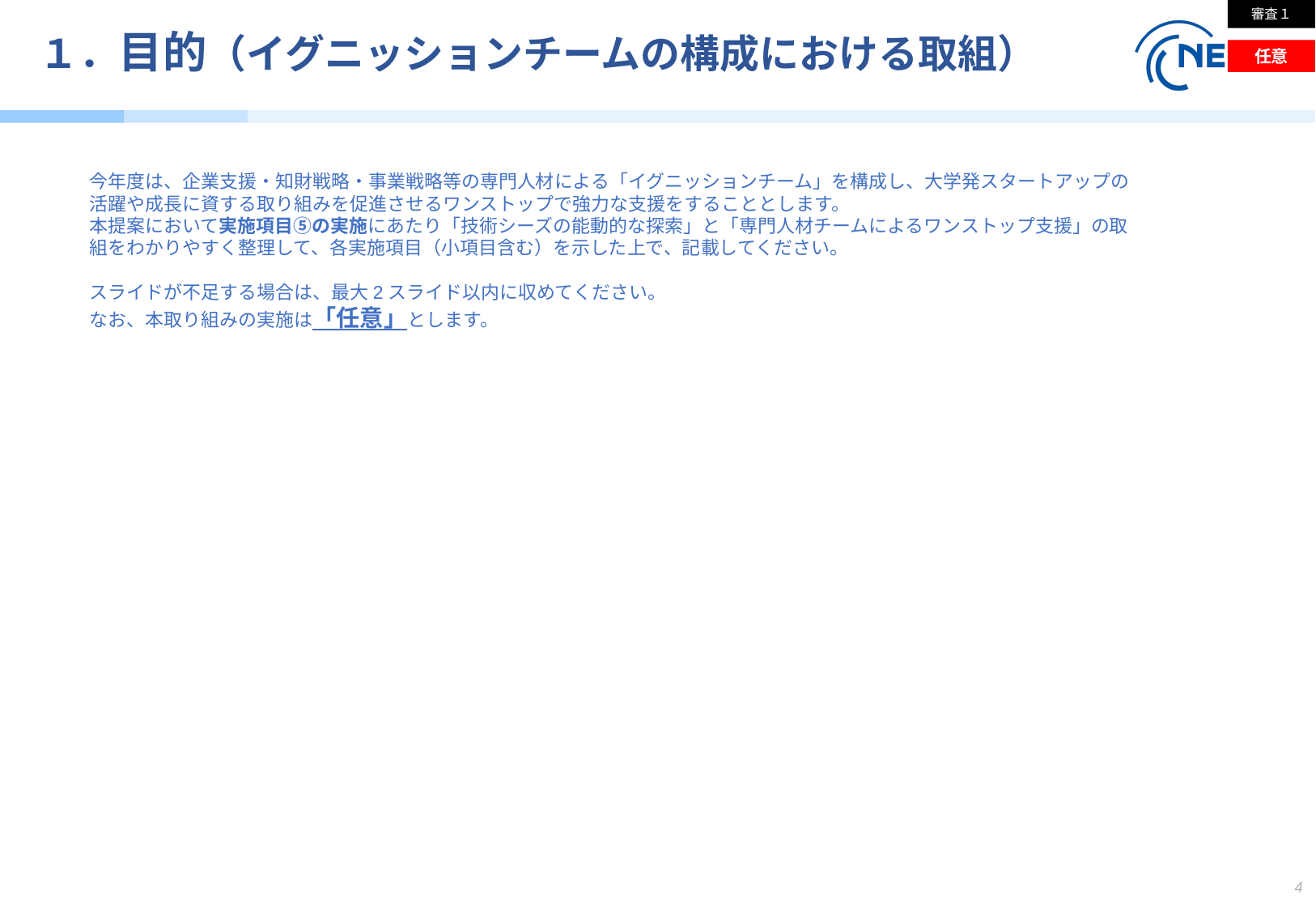

審査１
# １．目的（イグニッションチームの構成における取組）
任意
今年度は、企業支援・知財戦略・事業戦略等の専門人材による「イグニッションチーム」を構成し、大学発スタートアップの活躍や成長に資する取り組みを促進させるワンストップで強力な支援をすることとします。
本提案において実施項目⑤の実施にあたり「技術シーズの能動的な探索」と「専門人材チームによるワンストップ支援」の取組をわかりやすく整理して、各実施項目（小項目含む）を示した上で、記載してください。

スライドが不足する場合は、最大2スライド以内に収めてください。
なお、本取り組みの実施は「任意」とします。
4